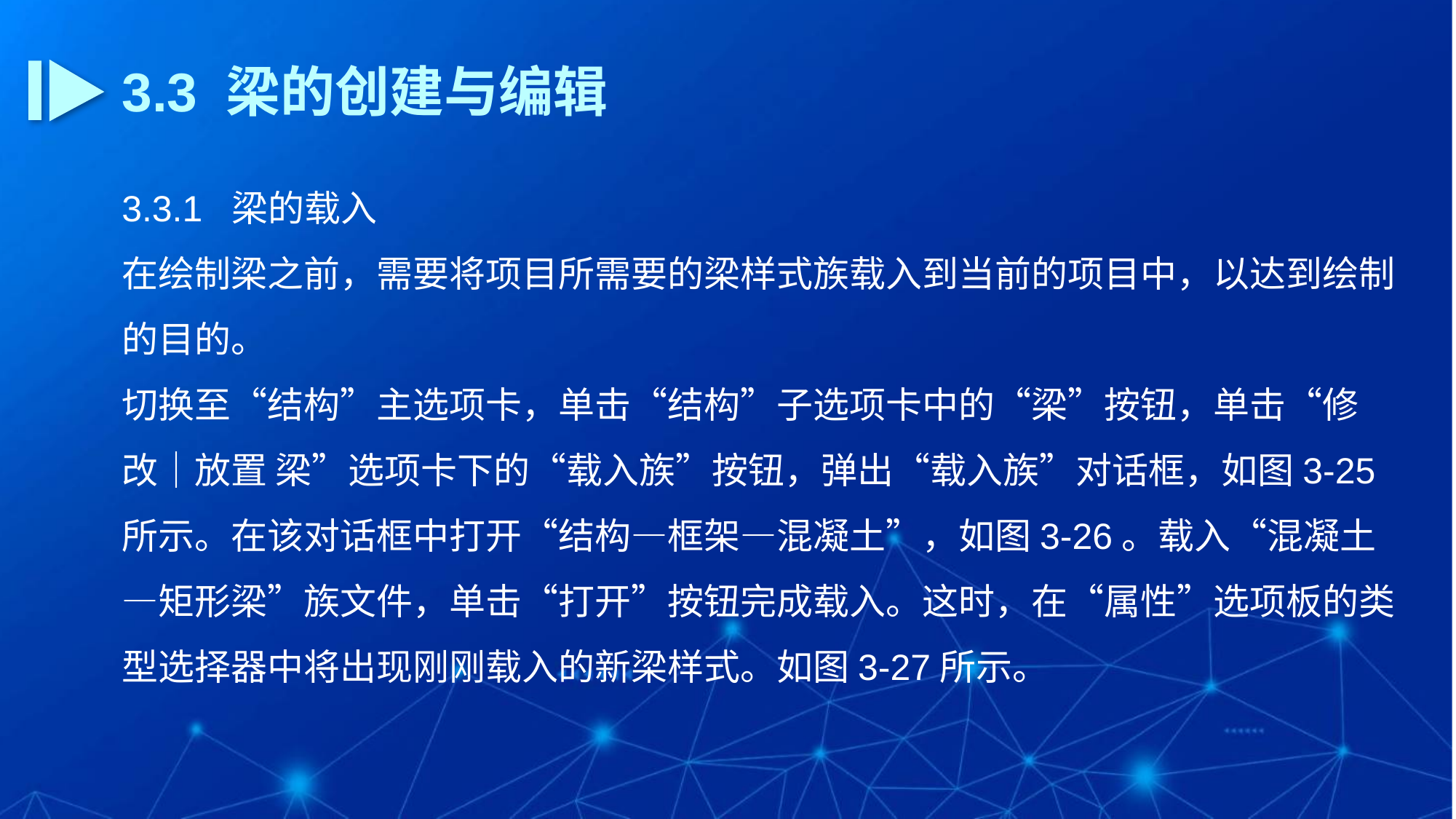

3.3 梁的创建与编辑

3.3.1  梁的载入
在绘制梁之前，需要将项目所需要的梁样式族载入到当前的项目中，以达到绘制的目的。
切换至“结构”主选项卡，单击“结构”子选项卡中的“梁”按钮，单击“修改｜放置 梁”选项卡下的“载入族”按钮，弹出“载入族”对话框，如图3-25所示。在该对话框中打开“结构—框架—混凝土”，如图3-26。载入“混凝土—矩形梁”族文件，单击“打开”按钮完成载入。这时，在“属性”选项板的类型选择器中将出现刚刚载入的新梁样式。如图3-27所示。